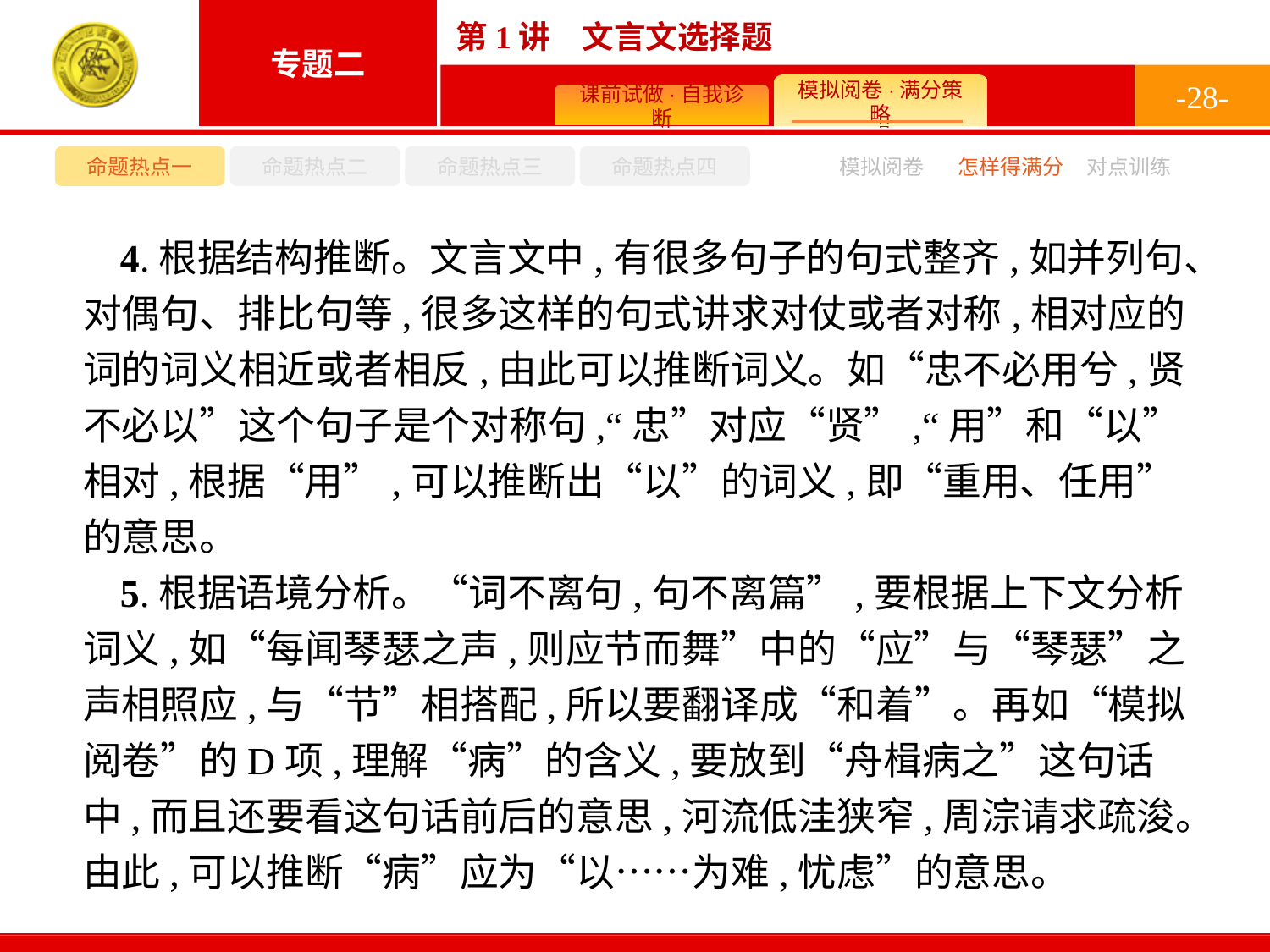

-28-
命题热点一
命题热点二
命题热点三
命题热点四
模拟阅卷
怎样得满分
对点训练
4.根据结构推断。文言文中,有很多句子的句式整齐,如并列句、对偶句、排比句等,很多这样的句式讲求对仗或者对称,相对应的词的词义相近或者相反,由此可以推断词义。如“忠不必用兮,贤不必以”这个句子是个对称句,“忠”对应“贤”,“用”和“以”相对,根据“用”,可以推断出“以”的词义,即“重用、任用”的意思。
5.根据语境分析。“词不离句,句不离篇”,要根据上下文分析词义,如“每闻琴瑟之声,则应节而舞”中的“应”与“琴瑟”之声相照应,与“节”相搭配,所以要翻译成“和着”。再如“模拟阅卷”的D项,理解“病”的含义,要放到“舟楫病之”这句话中,而且还要看这句话前后的意思,河流低洼狭窄,周淙请求疏浚。由此,可以推断“病”应为“以……为难,忧虑”的意思。